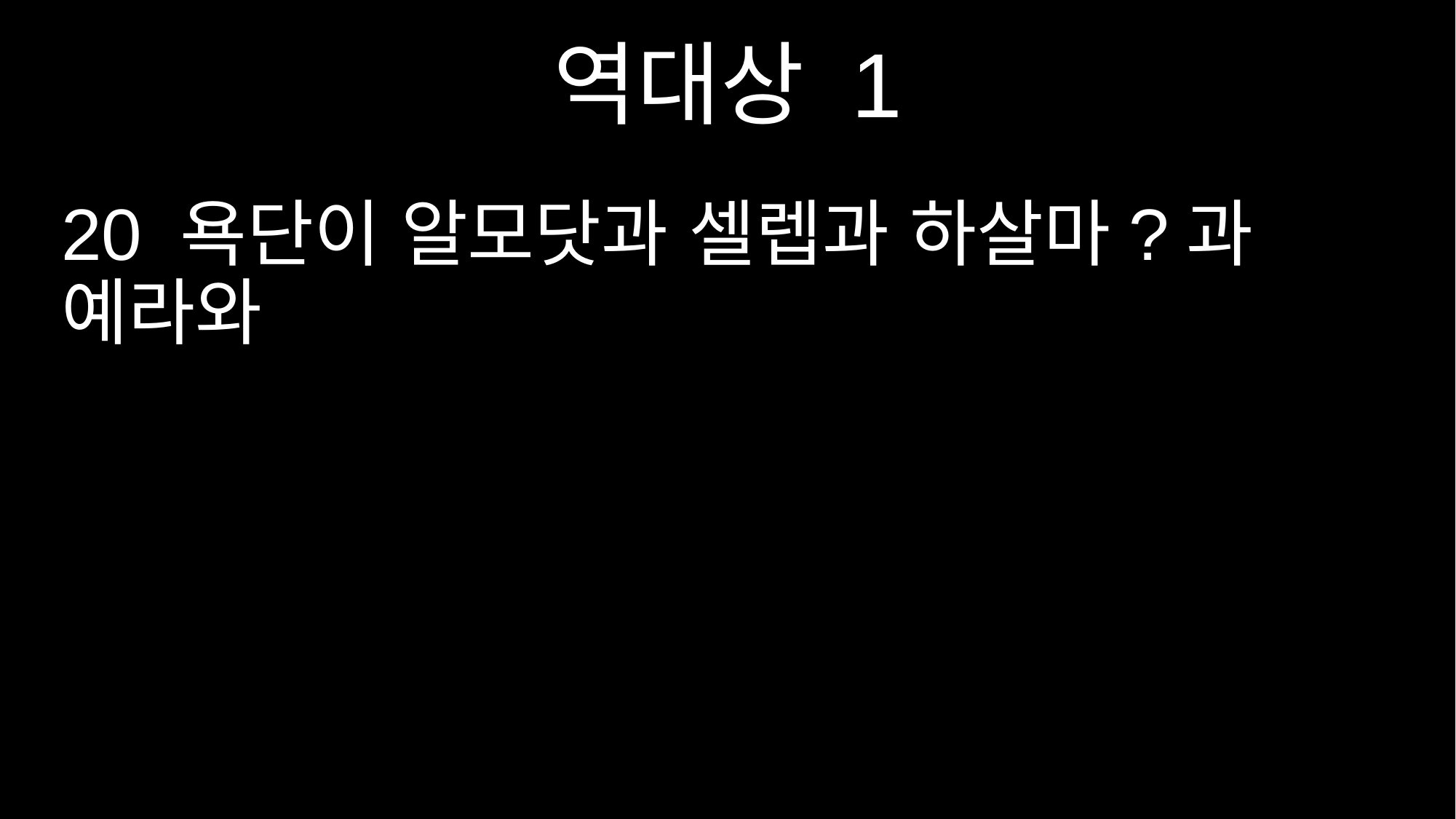

역대상 1
20 욕단이 알모닷과 셀렙과 하살마?과 예라와